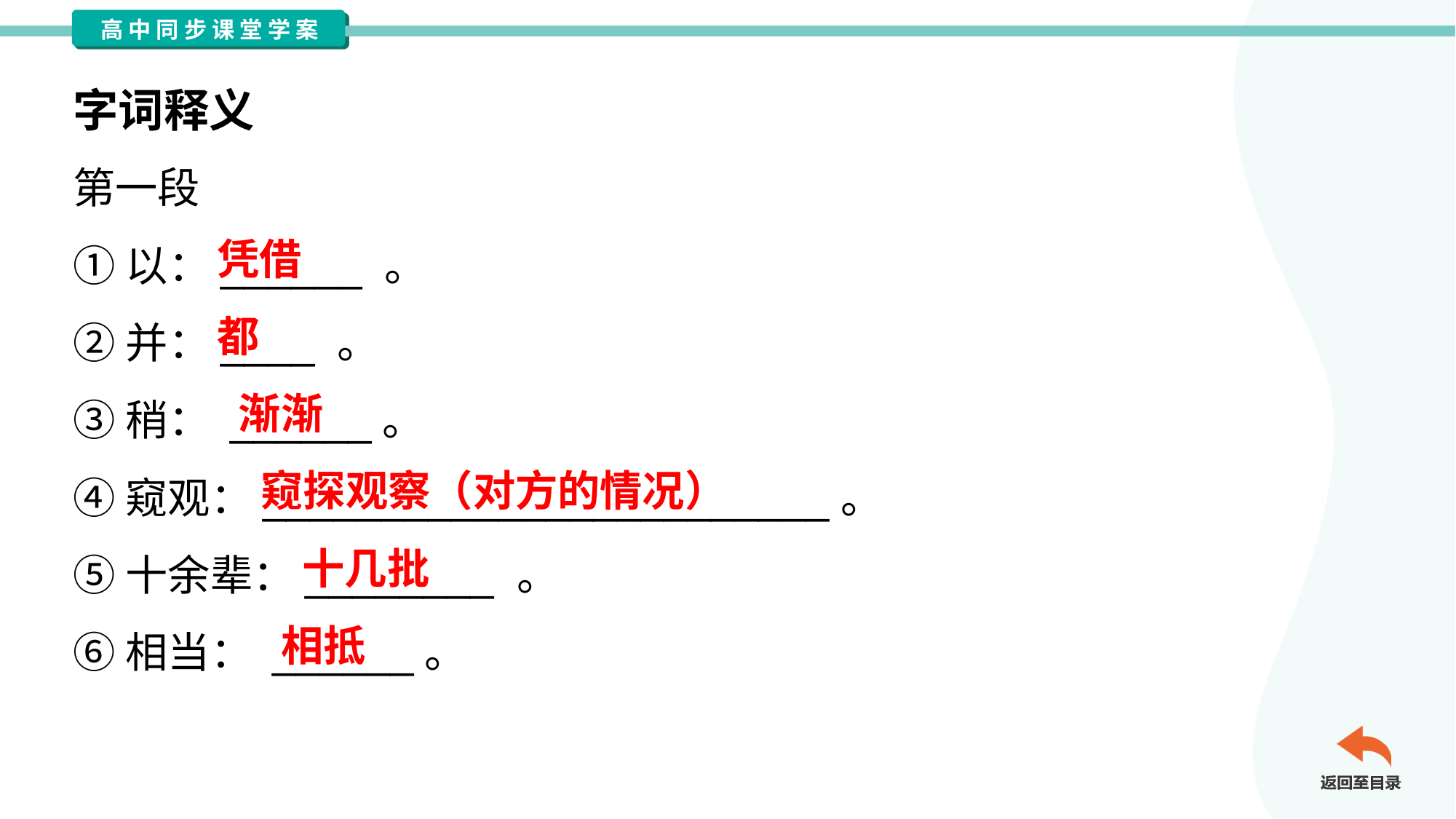

字词释义
第一段
①以：______ 。
②并：____ 。
③稍： ______。
④窥观：________________________。
⑤十余辈：________ 。
⑥相当： ______。

凭借
都
渐渐
窥探观察（对方的情况）
十几批
相抵